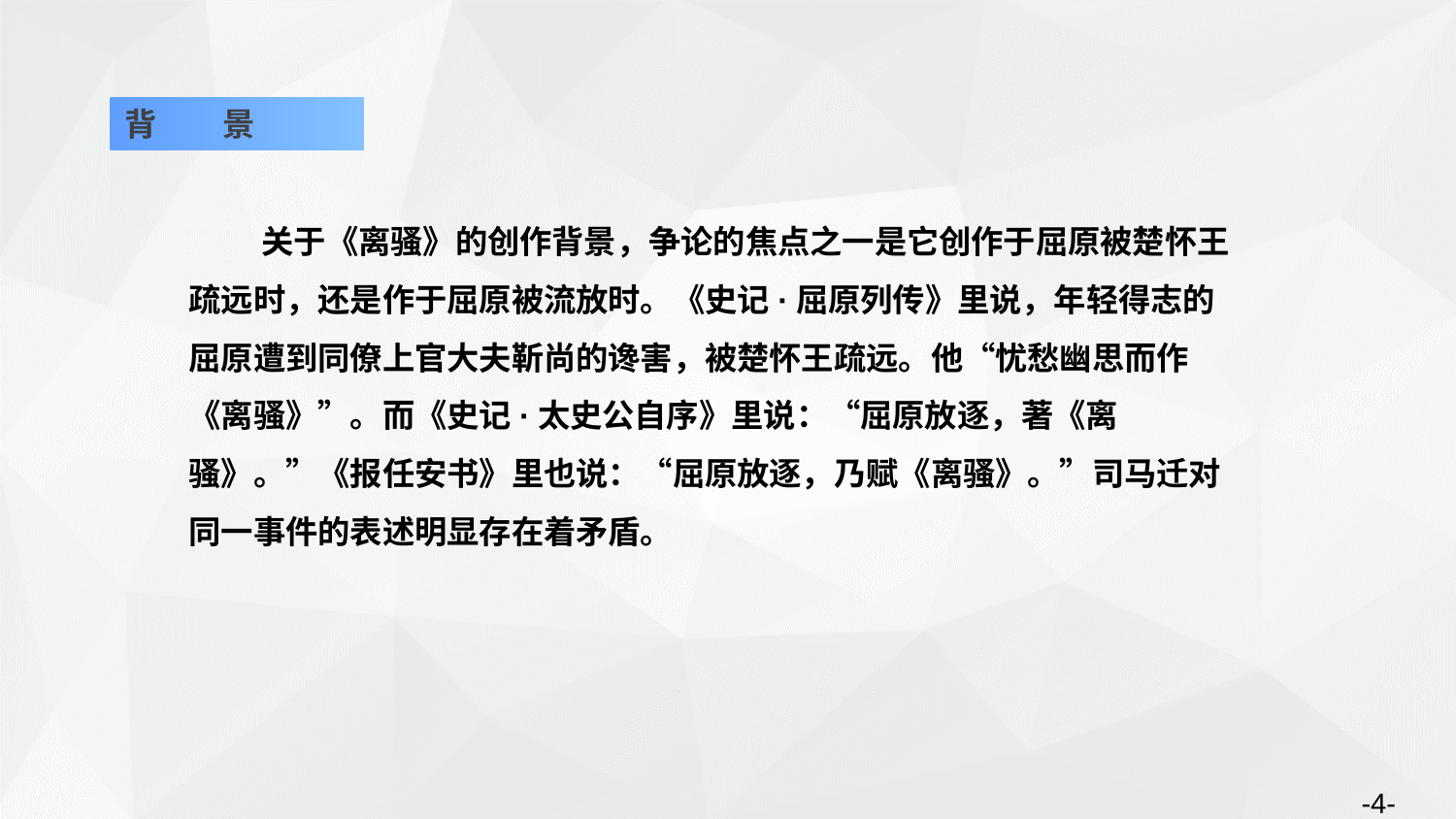

背         景
关于《离骚》的创作背景，争论的焦点之一是它创作于屈原被楚怀王疏远时，还是作于屈原被流放时。《史记·屈原列传》里说，年轻得志的屈原遭到同僚上官大夫靳尚的谗害，被楚怀王疏远。他“忧愁幽思而作《离骚》”。而《史记·太史公自序》里说：“屈原放逐，著《离骚》。”《报任安书》里也说：“屈原放逐，乃赋《离骚》。”司马迁对同一事件的表述明显存在着矛盾。
-4-